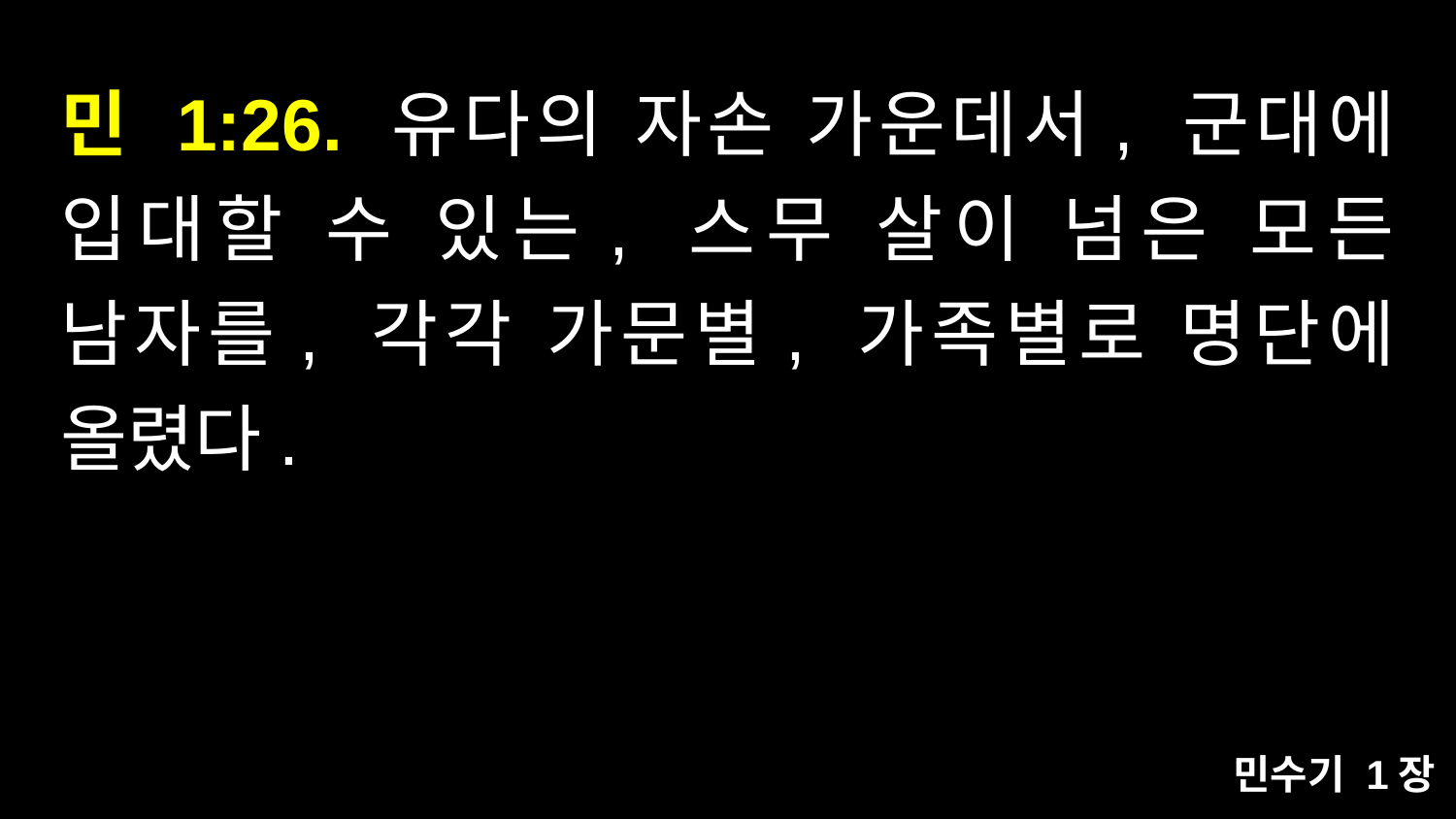

# 민 1:26. 유다의 자손 가운데서, 군대에 입대할 수 있는, 스무 살이 넘은 모든 남자를, 각각 가문별, 가족별로 명단에 올렸다.
민수기 1장